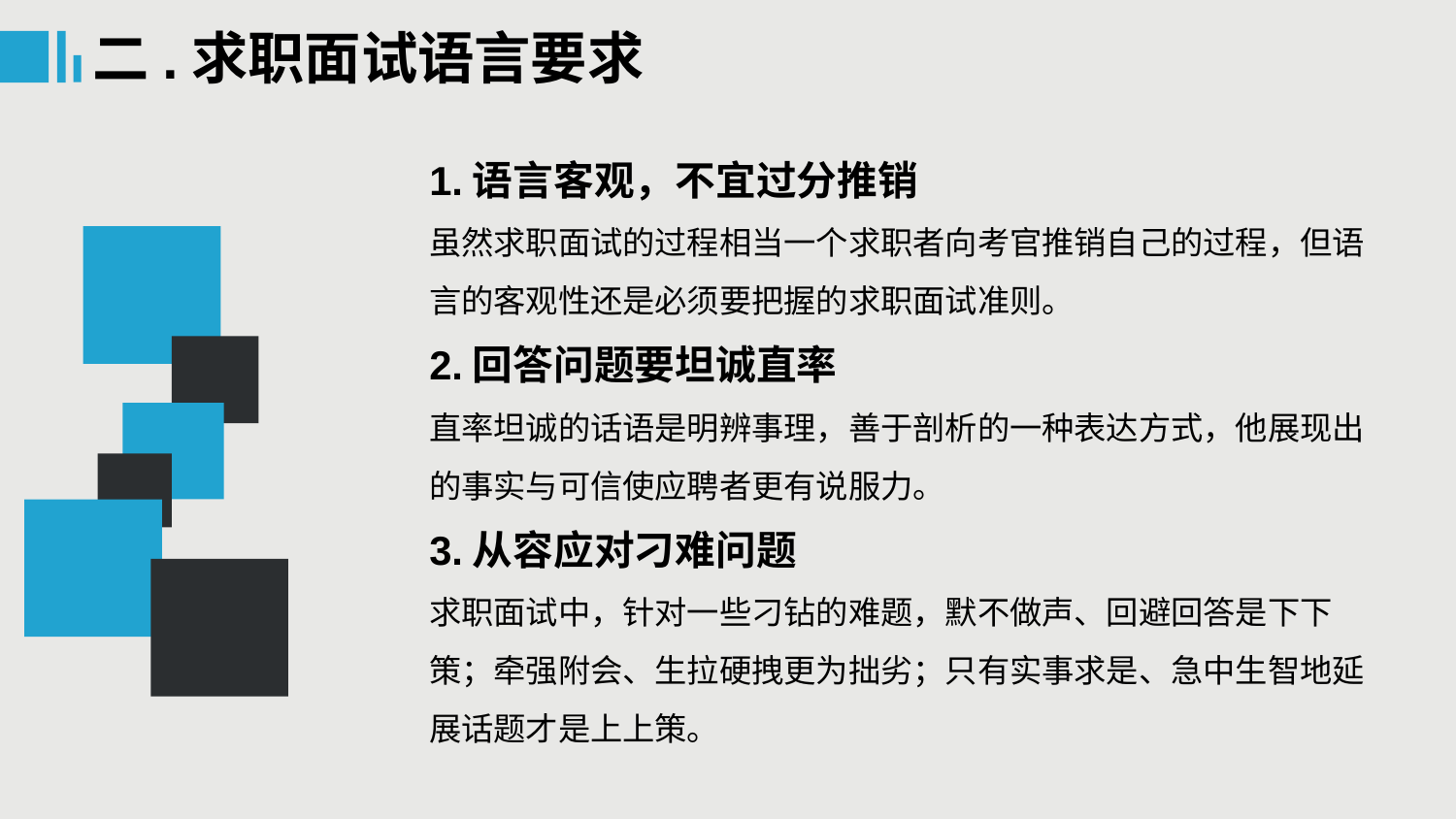

二.求职面试语言要求

1.语言客观，不宜过分推销
虽然求职面试的过程相当一个求职者向考官推销自己的过程，但语言的客观性还是必须要把握的求职面试准则。

2.回答问题要坦诚直率
直率坦诚的话语是明辨事理，善于剖析的一种表达方式，他展现出的事实与可信使应聘者更有说服力。
3.从容应对刁难问题
求职面试中，针对一些刁钻的难题，默不做声、回避回答是下下策；牵强附会、生拉硬拽更为拙劣；只有实事求是、急中生智地延展话题才是上上策。